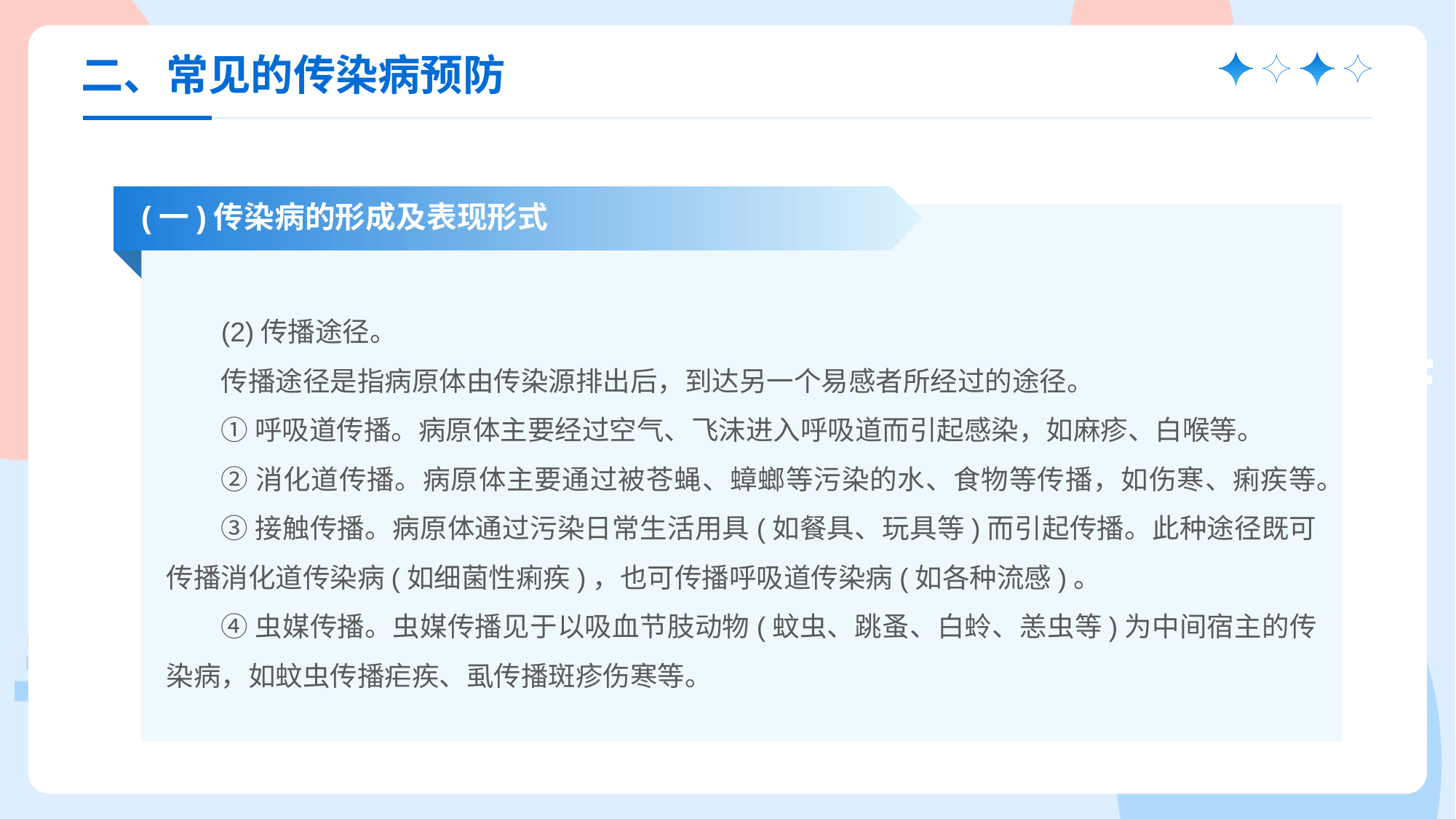

二、常见的传染病预防
(一)传染病的形成及表现形式

(2)传播途径。
传播途径是指病原体由传染源排出后，到达另一个易感者所经过的途径。
①呼吸道传播。病原体主要经过空气、飞沫进入呼吸道而引起感染，如麻疹、白喉等。
②消化道传播。病原体主要通过被苍蝇、蟑螂等污染的水、食物等传播，如伤寒、痢疾等。
③接触传播。病原体通过污染日常生活用具(如餐具、玩具等)而引起传播。此种途径既可传播消化道传染病(如细菌性痢疾)，也可传播呼吸道传染病(如各种流感)。
④虫媒传播。虫媒传播见于以吸血节肢动物(蚊虫、跳蚤、白蛉、恙虫等)为中间宿主的传染病，如蚊虫传播疟疾、虱传播斑疹伤寒等。